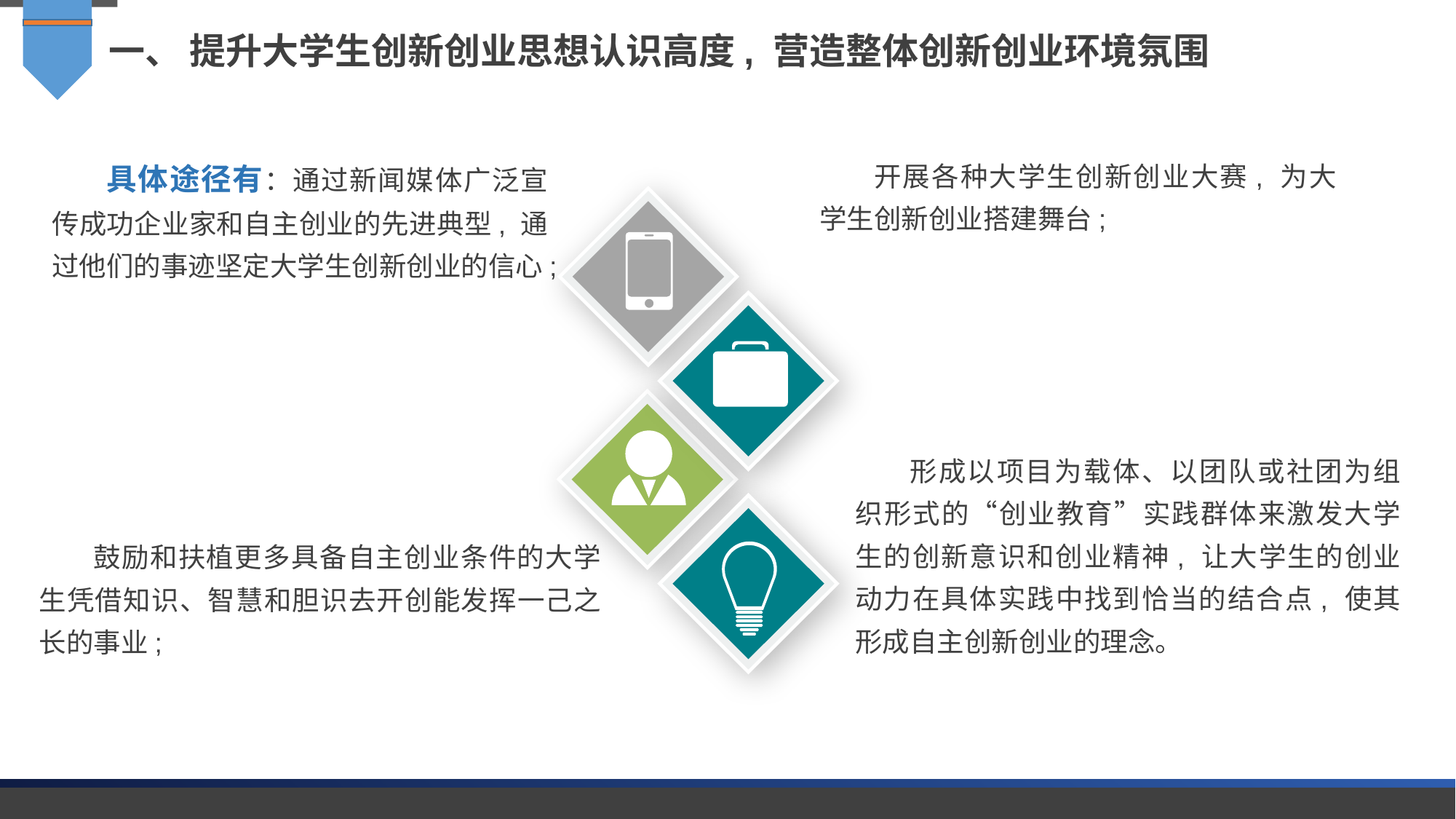

一、 提升大学生创新创业思想认识高度, 营造整体创新创业环境氛围
具体途径有：通过新闻媒体广泛宣传成功企业家和自主创业的先进典型, 通过他们的事迹坚定大学生创新创业的信心;
开展各种大学生创新创业大赛, 为大学生创新创业搭建舞台;

形成以项目为载体、以团队或社团为组织形式的“创业教育”实践群体来激发大学生的创新意识和创业精神, 让大学生的创业动力在具体实践中找到恰当的结合点, 使其形成自主创新创业的理念。

鼓励和扶植更多具备自主创业条件的大学生凭借知识、智慧和胆识去开创能发挥一己之长的事业;